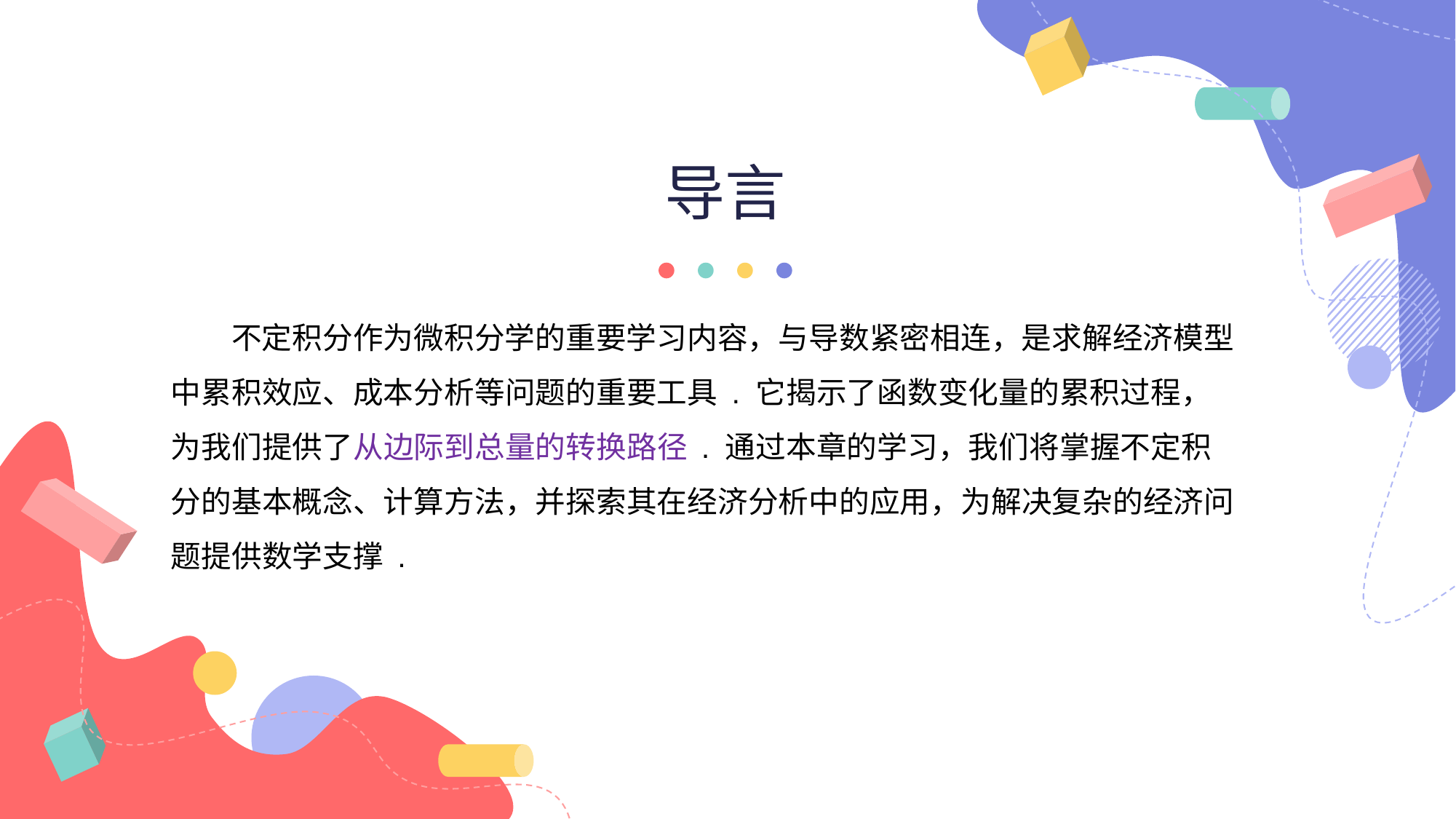

导言

不定积分作为微积分学的重要学习内容，与导数紧密相连，是求解经济模型中累积效应、成本分析等问题的重要工具 . 它揭示了函数变化量的累积过程，为我们提供了从边际到总量的转换路径 . 通过本章的学习，我们将掌握不定积分的基本概念、计算方法，并探索其在经济分析中的应用，为解决复杂的经济问题提供数学支撑 .